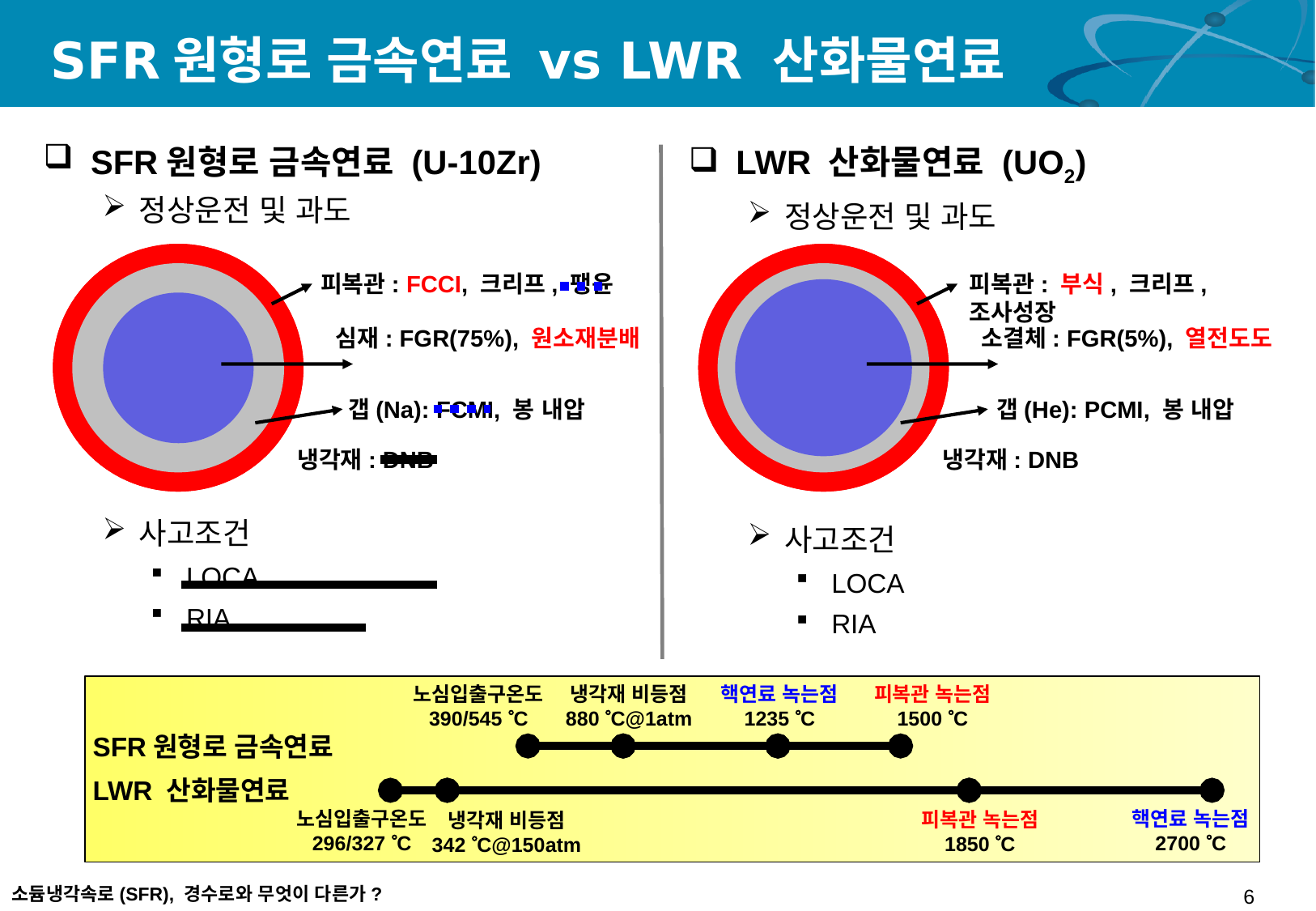

# SFR원형로 금속연료 vs LWR 산화물연료
SFR원형로 금속연료 (U-10Zr)
정상운전 및 과도

사고조건
LOCA
RIA
LWR 산화물연료 (UO2)
정상운전 및 과도

사고조건
LOCA
RIA

피복관: FCCI, 크리프, 팽윤
피복관: 부식, 크리프, 조사성장

심재: FGR(75%), 원소재분배
소결체: FGR(5%), 열전도도

갭(Na): FCMI, 봉 내압
갭(He): PCMI, 봉 내압

냉각재: DNB
냉각재: DNB
노심입출구온도
390/545 °C
냉각재 비등점
880 °C@1atm
핵연료 녹는점
1235 °C
피복관 녹는점
1500 °C

SFR원형로 금속연료
LWR 산화물연료
노심입출구온도
296/327 °C
핵연료 녹는점
2700 °C
피복관 녹는점
1850 °C
냉각재 비등점
342 °C@150atm